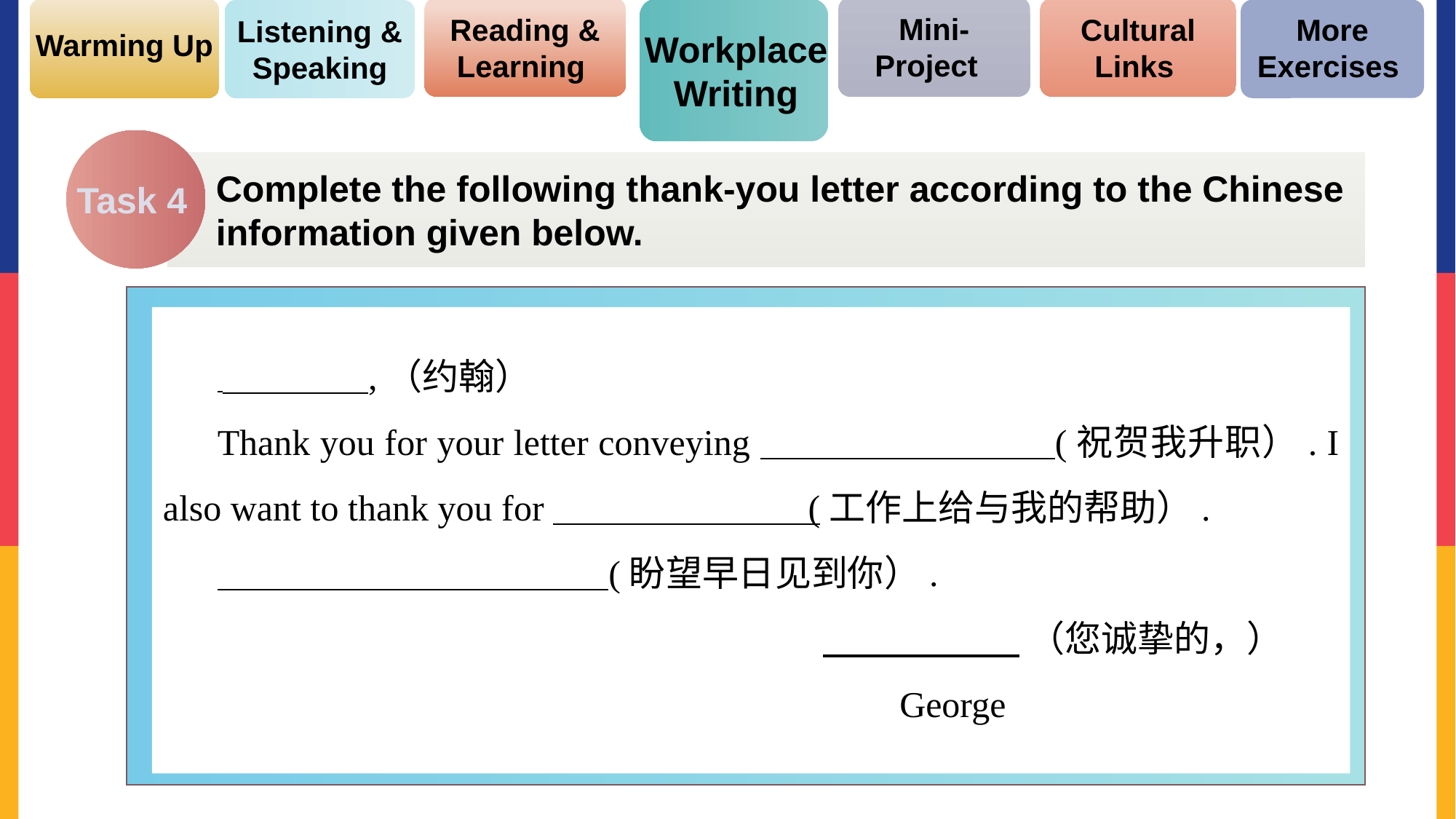

Mini-Project
Cultural Links
Reading & Learning
More Exercises
Listening & Speaking
Warming Up
Workplace Writing

Complete the following thank-you letter according to the Chinese information given below.
Task 4

                 ,（约翰）
Thank you for your letter conveying                               (祝贺我升职）. I also want to thank you for                             (工作上给与我的帮助）.
                                           (盼望早日见到你）.
                                                                                                  （您诚挚的，）
                                                                           George